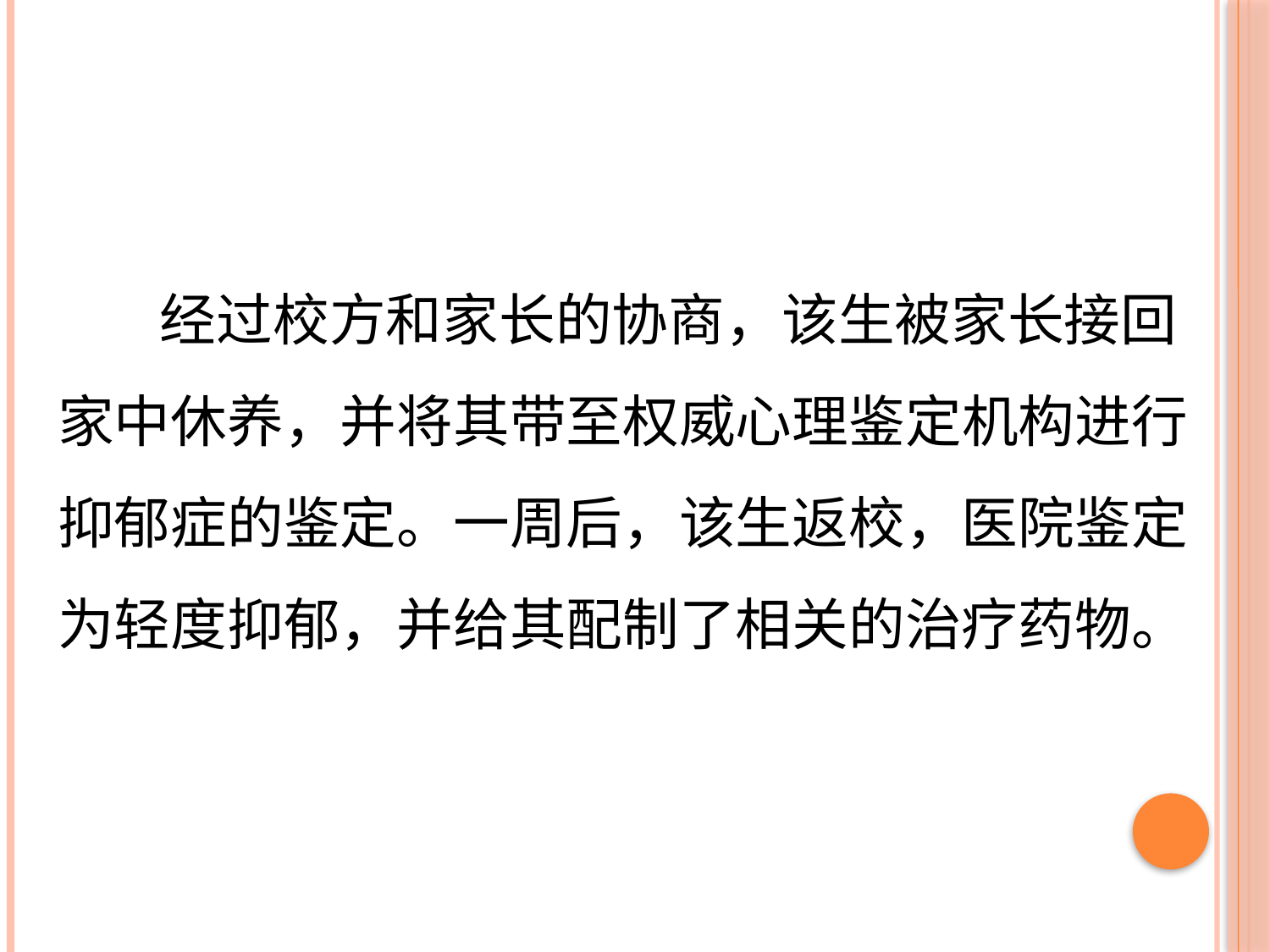

经过校方和家长的协商，该生被家长接回家中休养，并将其带至权威心理鉴定机构进行抑郁症的鉴定。一周后，该生返校，医院鉴定为轻度抑郁，并给其配制了相关的治疗药物。